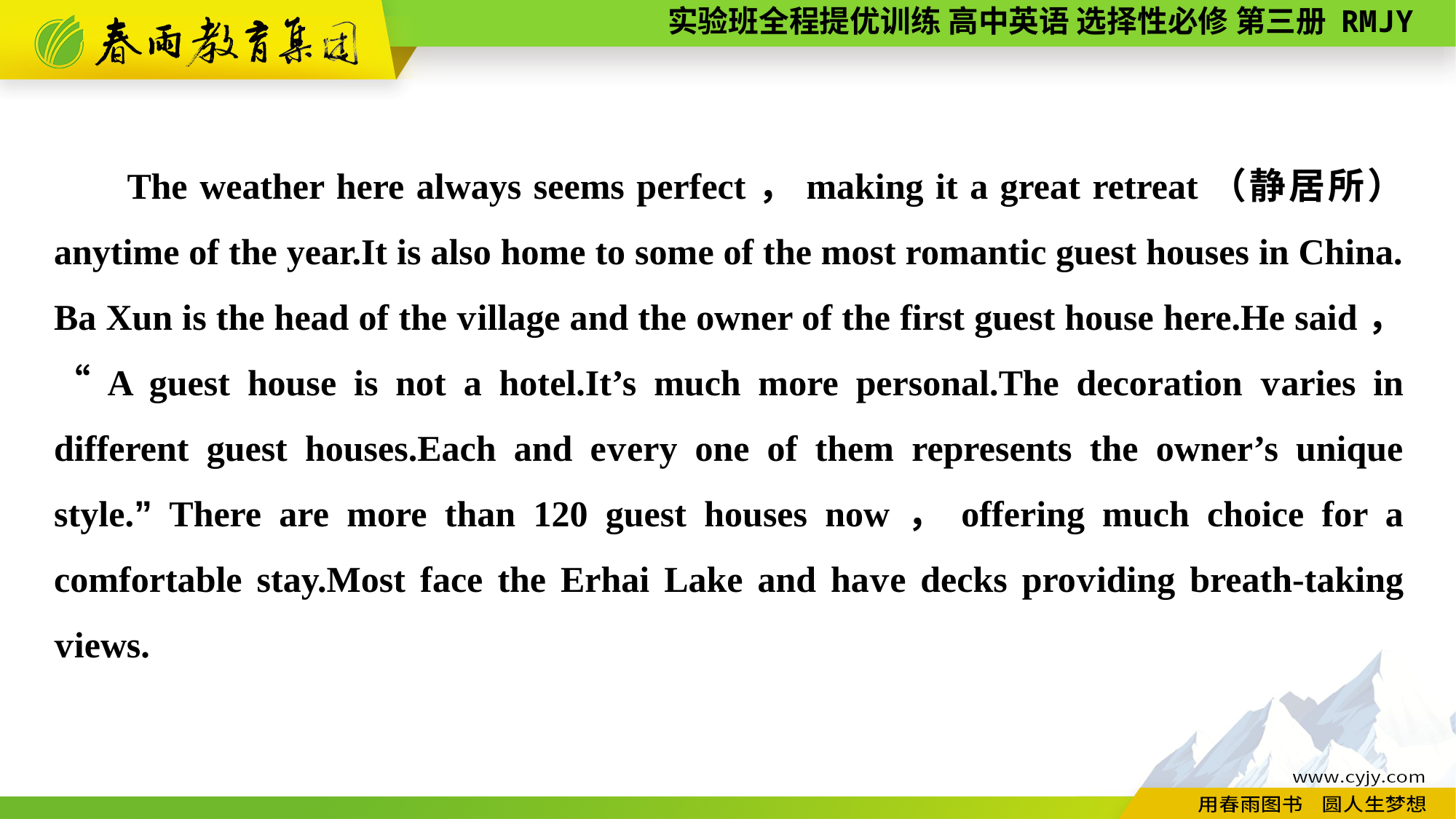

The weather here always seems perfect，making it a great retreat（静居所） anytime of the year.It is also home to some of the most romantic guest houses in China. Ba Xun is the head of the village and the owner of the first guest house here.He said，“A guest house is not a hotel.It’s much more personal.The decoration varies in different guest houses.Each and every one of them represents the owner’s unique style.” There are more than 120 guest houses now，offering much choice for a comfortable stay.Most face the Erhai Lake and have decks providing breath-taking views.